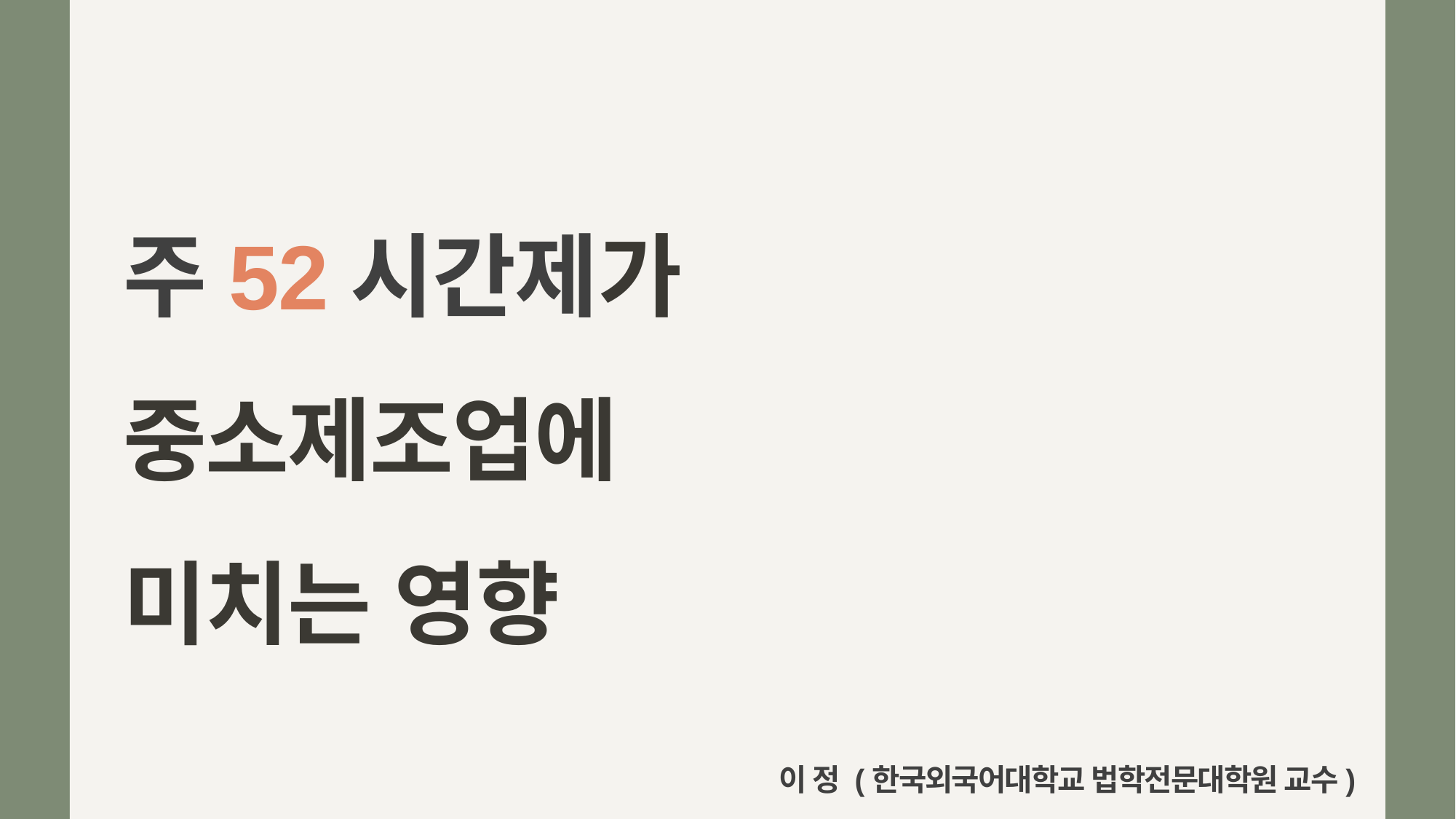

# 주52시간제가 중소제조업에 미치는 영향

이 정 (한국외국어대학교 법학전문대학원 교수)